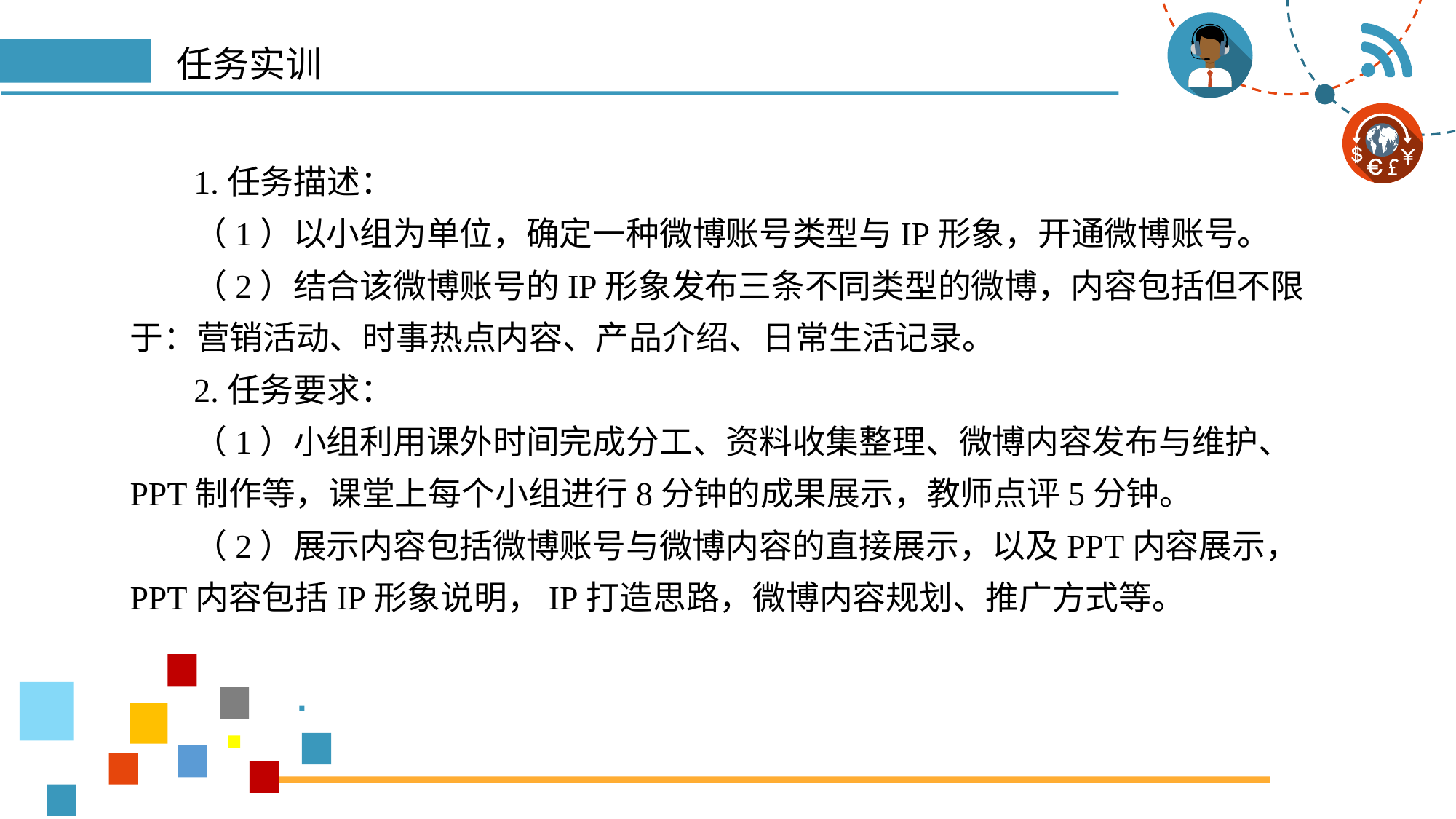

# 任务实训
1.任务描述：
（1）以小组为单位，确定一种微博账号类型与IP形象，开通微博账号。
（2）结合该微博账号的IP形象发布三条不同类型的微博，内容包括但不限于：营销活动、时事热点内容、产品介绍、日常生活记录。
2.任务要求：
（1）小组利用课外时间完成分工、资料收集整理、微博内容发布与维护、PPT制作等，课堂上每个小组进行8分钟的成果展示，教师点评5分钟。
（2）展示内容包括微博账号与微博内容的直接展示，以及PPT内容展示，PPT内容包括IP形象说明，IP打造思路，微博内容规划、推广方式等。